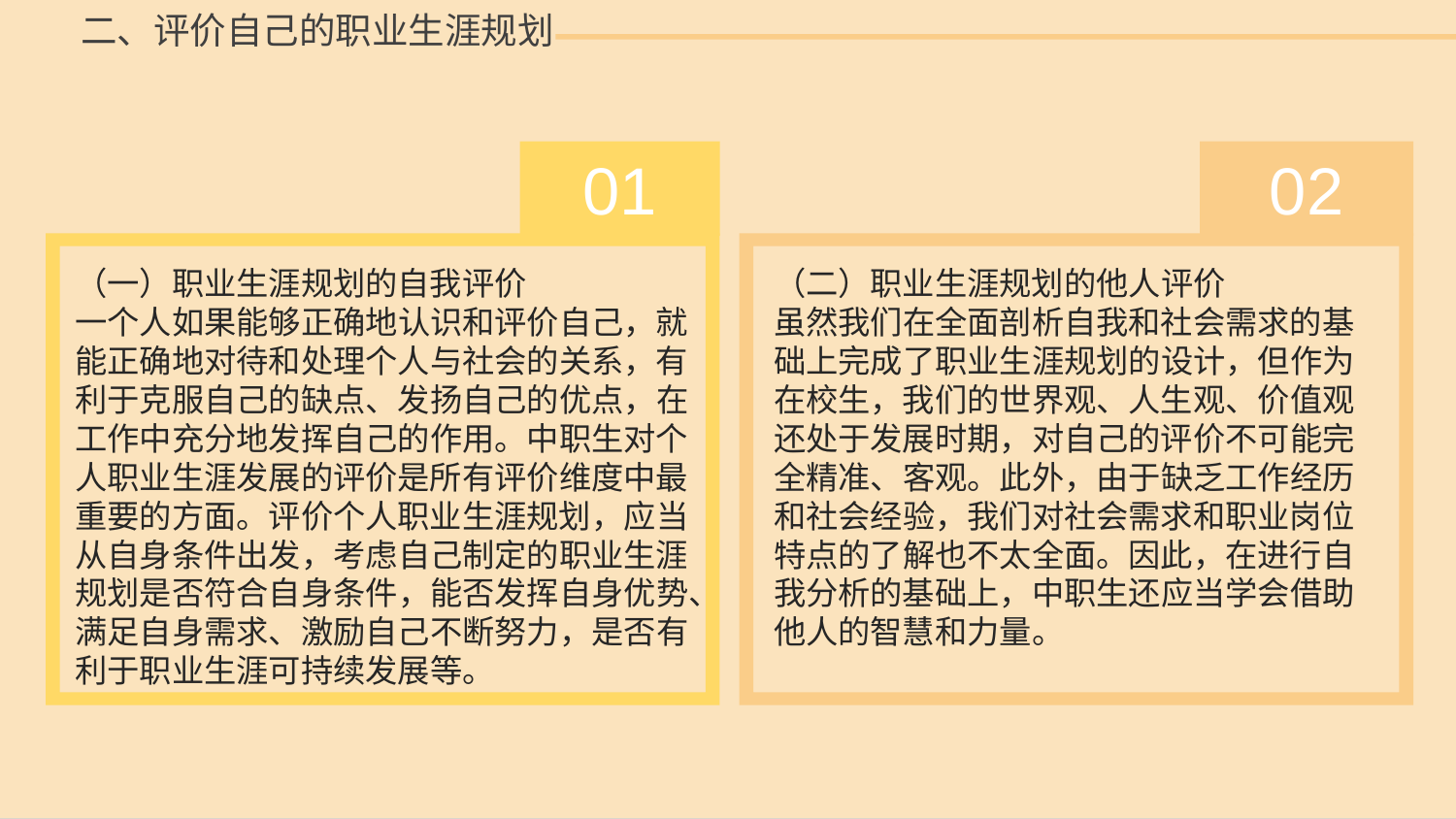

二、评价自己的职业生涯规划

01
   02

（一）职业生涯规划的自我评价
一个人如果能够正确地认识和评价自己，就能正确地对待和处理个人与社会的关系，有利于克服自己的缺点、发扬自己的优点，在工作中充分地发挥自己的作用。中职生对个人职业生涯发展的评价是所有评价维度中最重要的方面。评价个人职业生涯规划，应当从自身条件出发，考虑自己制定的职业生涯规划是否符合自身条件，能否发挥自身优势、满足自身需求、激励自己不断努力，是否有利于职业生涯可持续发展等。
（二）职业生涯规划的他人评价
虽然我们在全面剖析自我和社会需求的基础上完成了职业生涯规划的设计，但作为在校生，我们的世界观、人生观、价值观还处于发展时期，对自己的评价不可能完全精准、客观。此外，由于缺乏工作经历和社会经验，我们对社会需求和职业岗位特点的了解也不太全面。因此，在进行自我分析的基础上，中职生还应当学会借助他人的智慧和力量。